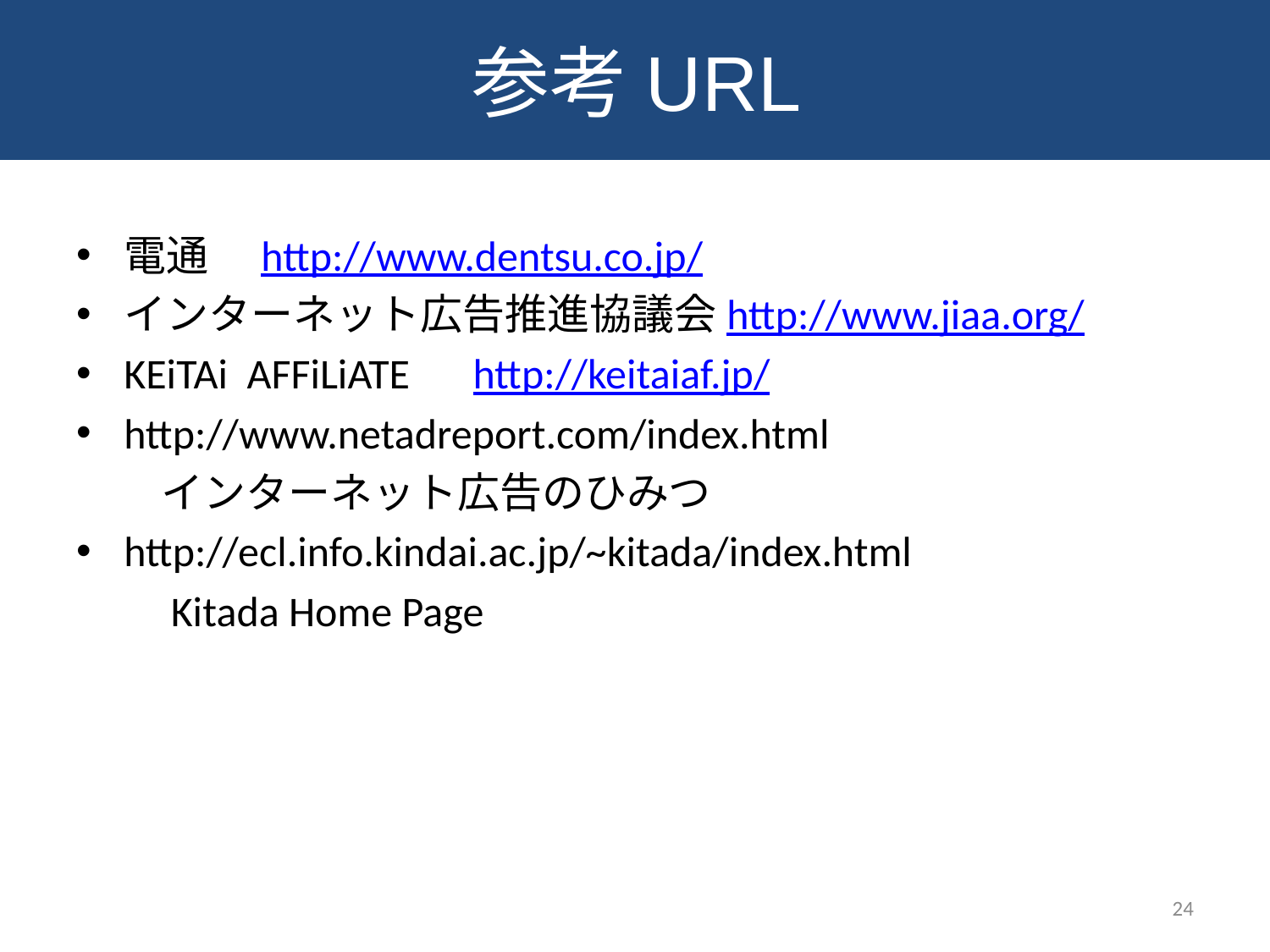

参考URL
#
電通　http://www.dentsu.co.jp/
インターネット広告推進協議会http://www.jiaa.org/
KEiTAi  AFFiLiATE　http://keitaiaf.jp/
http://www.netadreport.com/index.html
　　インターネット広告のひみつ
http://ecl.info.kindai.ac.jp/~kitada/index.html
　　Kitada Home Page

24